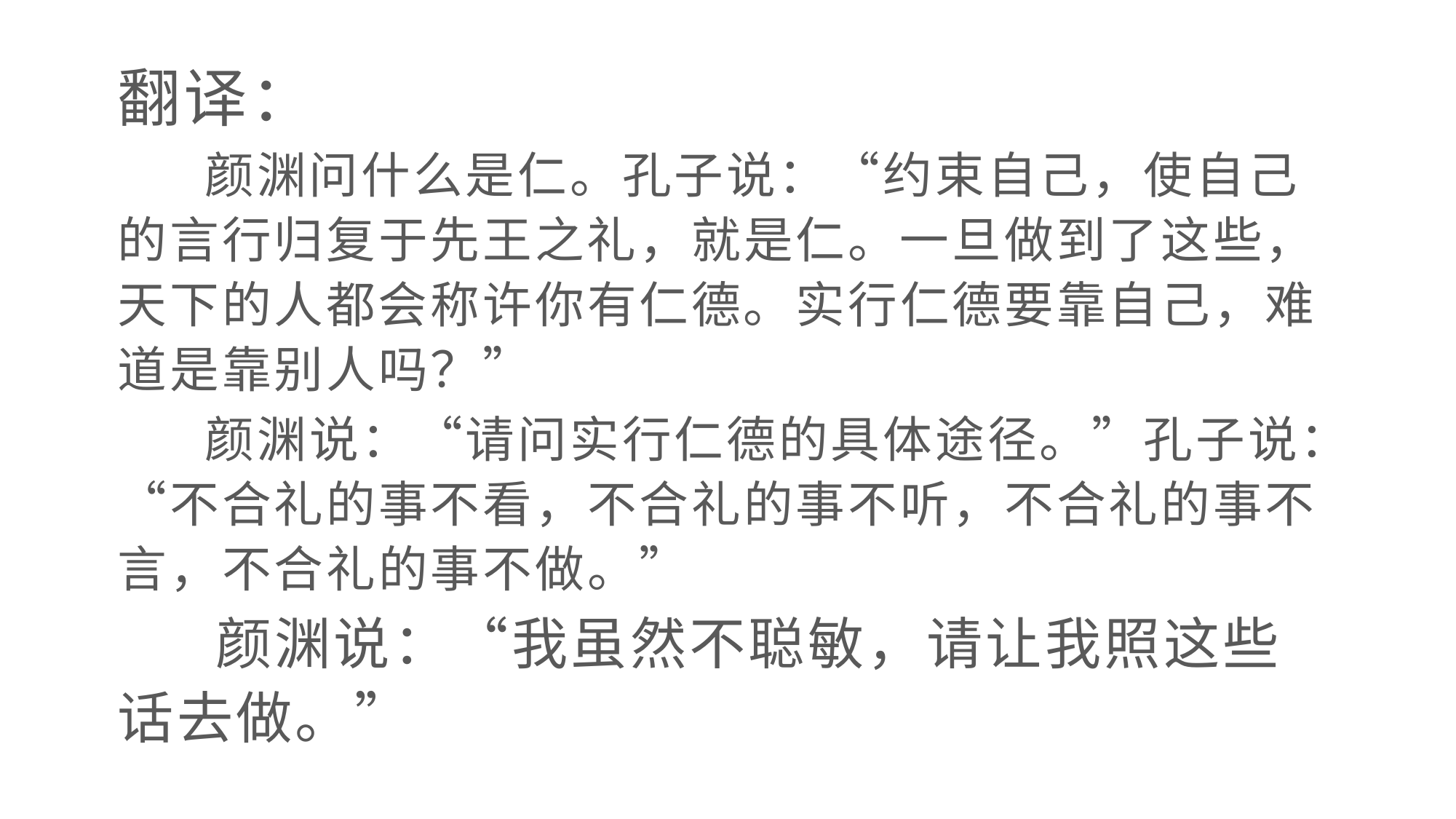

翻译：
      颜渊问什么是仁。孔子说：“约束自己，使自己的言行归复于先王之礼，就是仁。一旦做到了这些，天下的人都会称许你有仁德。实行仁德要靠自己，难道是靠别人吗？”
      颜渊说：“请问实行仁德的具体途径。”孔子说：“不合礼的事不看，不合礼的事不听，不合礼的事不言，不合礼的事不做。”
      颜渊说：“我虽然不聪敏，请让我照这些话去做。”